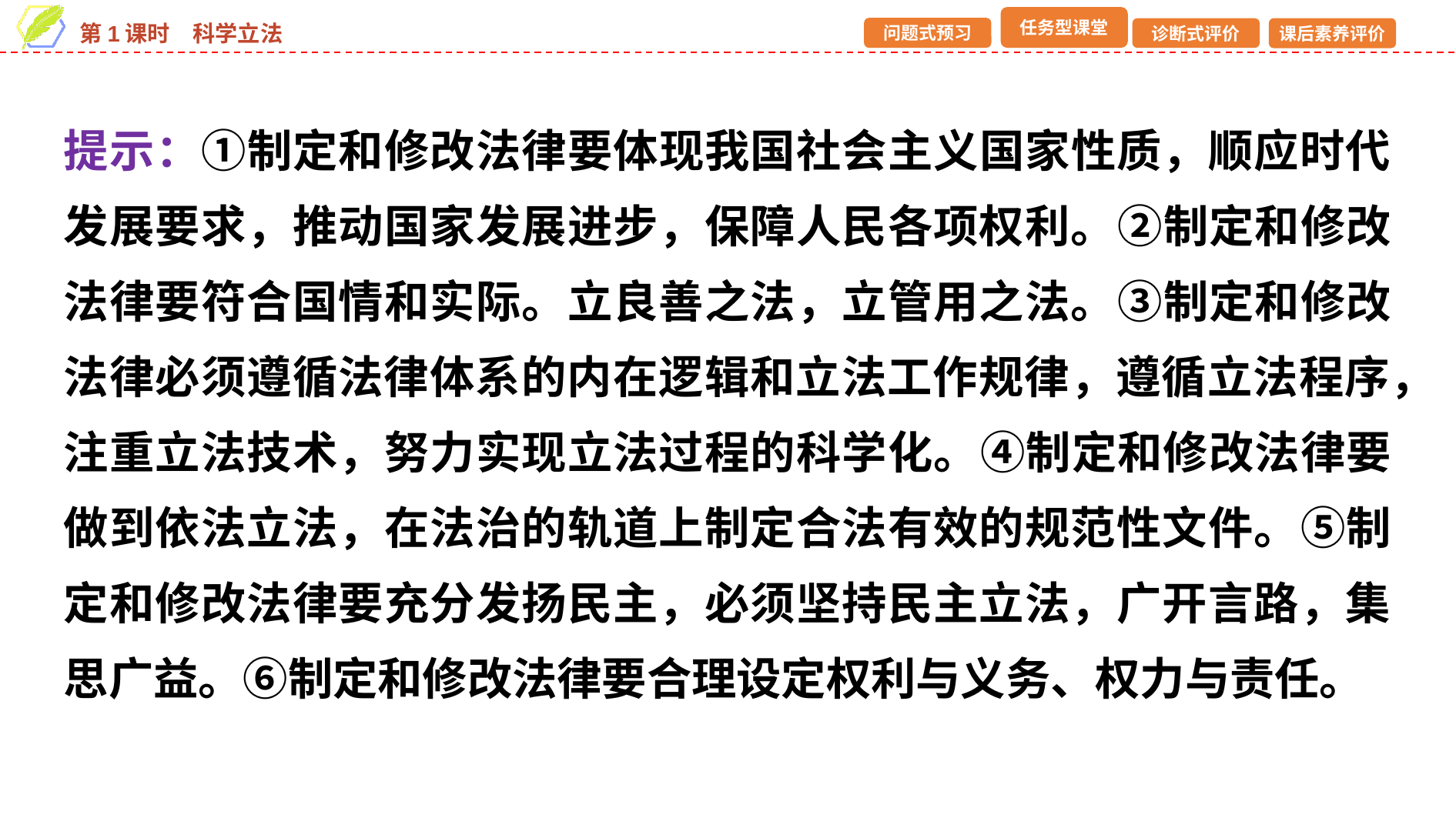

提示：①制定和修改法律要体现我国社会主义国家性质，顺应时代发展要求，推动国家发展进步，保障人民各项权利。②制定和修改法律要符合国情和实际。立良善之法，立管用之法。③制定和修改法律必须遵循法律体系的内在逻辑和立法工作规律，遵循立法程序，注重立法技术，努力实现立法过程的科学化。④制定和修改法律要做到依法立法，在法治的轨道上制定合法有效的规范性文件。⑤制定和修改法律要充分发扬民主，必须坚持民主立法，广开言路，集思广益。⑥制定和修改法律要合理设定权利与义务、权力与责任。